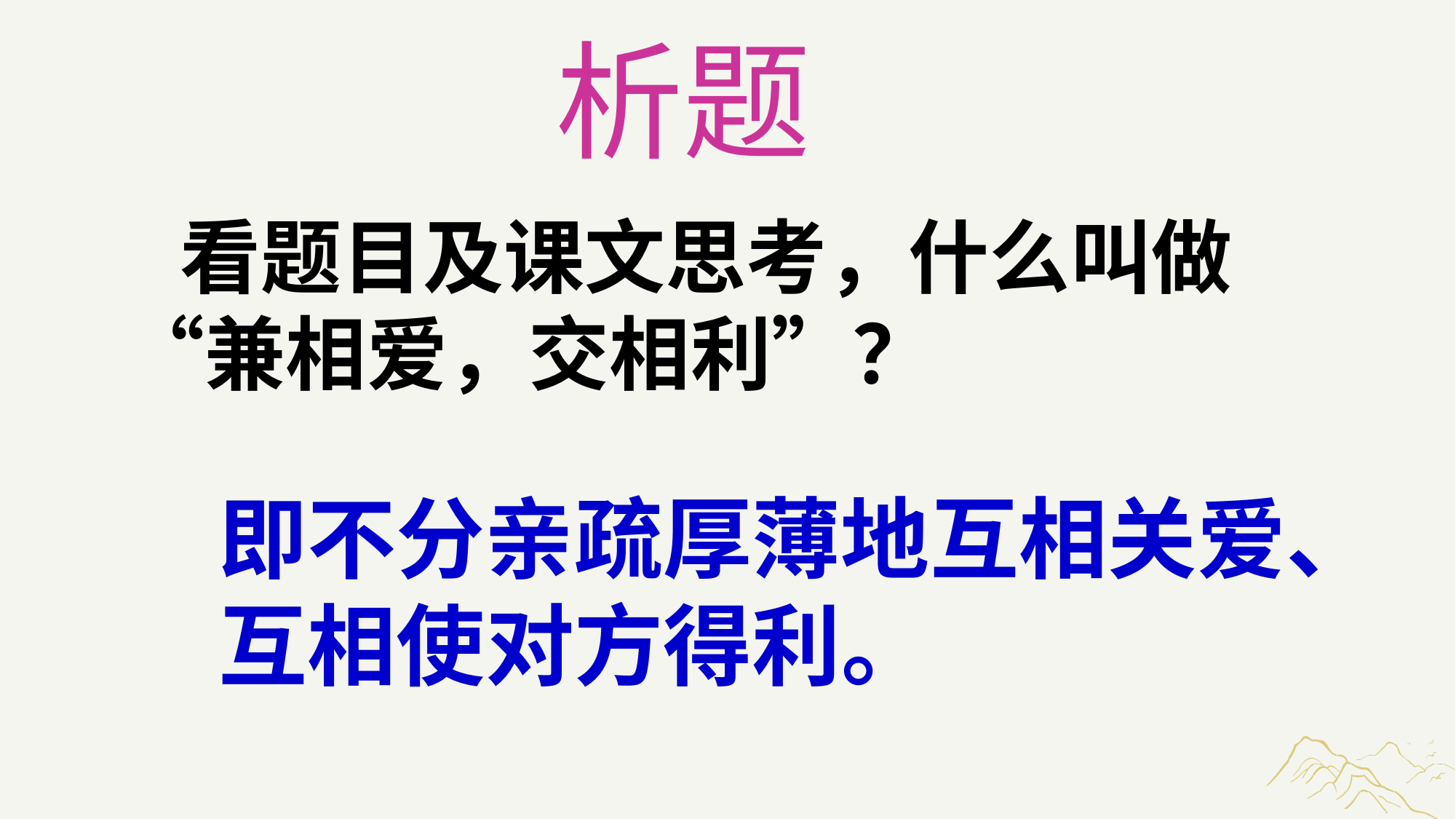

析题
  看题目及课文思考，什么叫做“兼相爱，交相利”？
即不分亲疏厚薄地互相关爱、互相使对方得利。